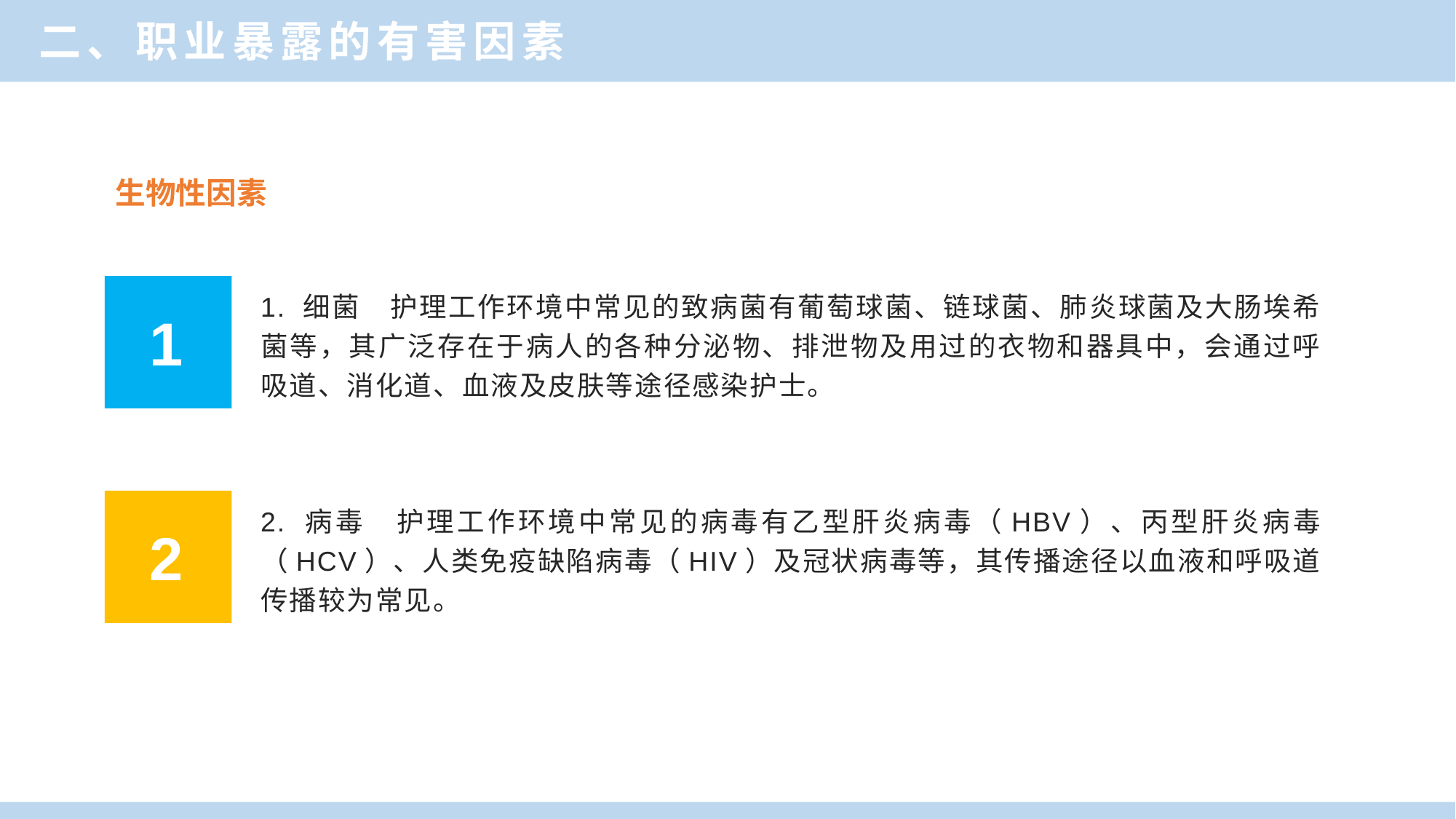

二、职业暴露的有害因素
生物性因素

1. 细菌　护理工作环境中常见的致病菌有葡萄球菌、链球菌、肺炎球菌及大肠埃希菌等，其广泛存在于病人的各种分泌物、排泄物及用过的衣物和器具中，会通过呼吸道、消化道、血液及皮肤等途径感染护士。
1

2. 病毒　护理工作环境中常见的病毒有乙型肝炎病毒（HBV）、丙型肝炎病毒（HCV）、人类免疫缺陷病毒（HIV）及冠状病毒等，其传播途径以血液和呼吸道传播较为常见。
2